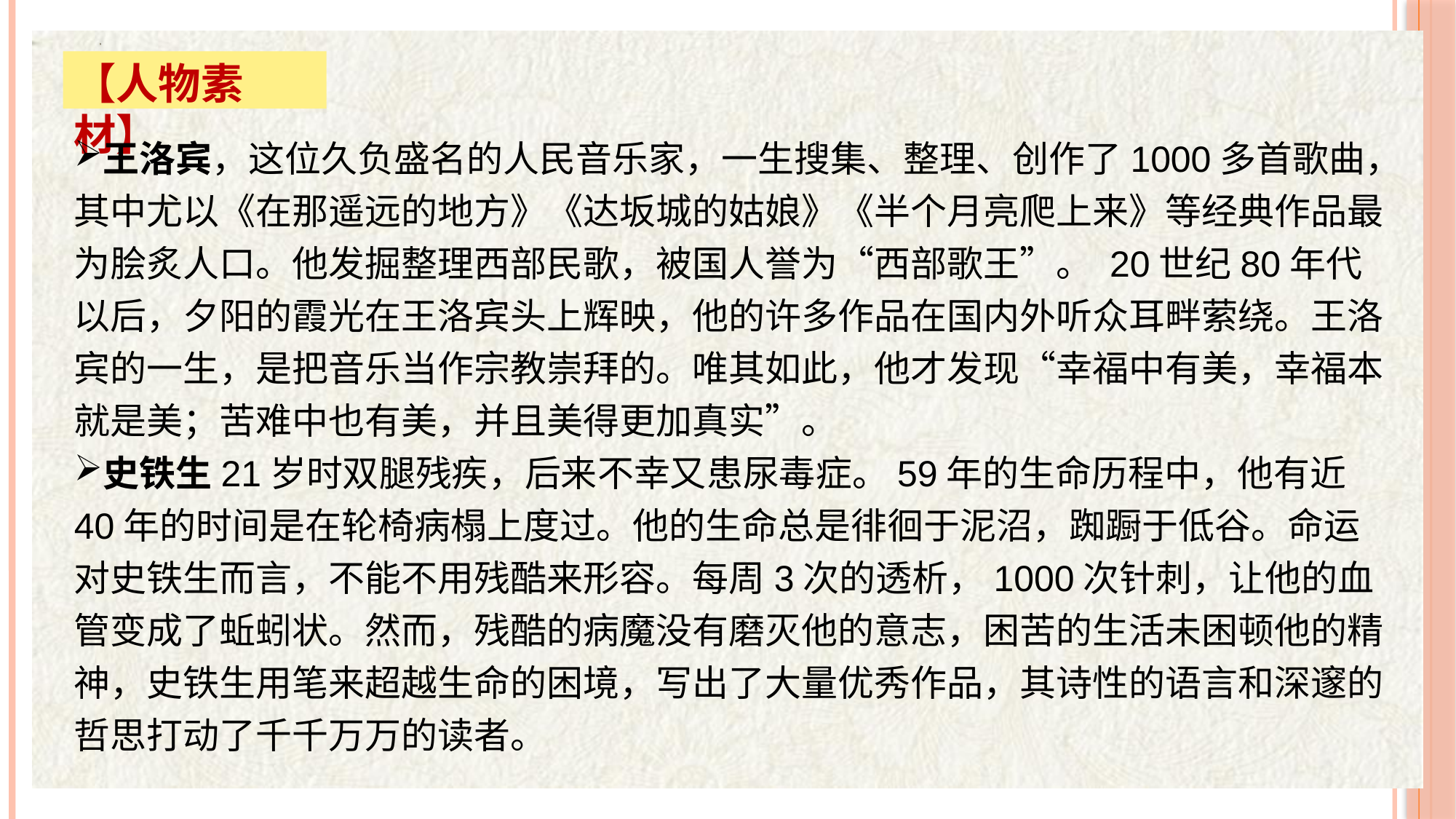

【人物素材】
王洛宾，这位久负盛名的人民音乐家，一生搜集、整理、创作了1000多首歌曲，其中尤以《在那遥远的地方》《达坂城的姑娘》《半个月亮爬上来》等经典作品最为脍炙人口。他发掘整理西部民歌，被国人誉为“西部歌王”。 20世纪80年代以后，夕阳的霞光在王洛宾头上辉映，他的许多作品在国内外听众耳畔萦绕。王洛宾的一生，是把音乐当作宗教崇拜的。唯其如此，他才发现“幸福中有美，幸福本就是美；苦难中也有美，并且美得更加真实”。
史铁生21岁时双腿残疾，后来不幸又患尿毒症。59年的生命历程中，他有近40年的时间是在轮椅病榻上度过。他的生命总是徘徊于泥沼，踟蹰于低谷。命运对史铁生而言，不能不用残酷来形容。每周3次的透析，1000次针刺，让他的血管变成了蚯蚓状。然而，残酷的病魔没有磨灭他的意志，困苦的生活未困顿他的精神，史铁生用笔来超越生命的困境，写出了大量优秀作品，其诗性的语言和深邃的哲思打动了千千万万的读者。